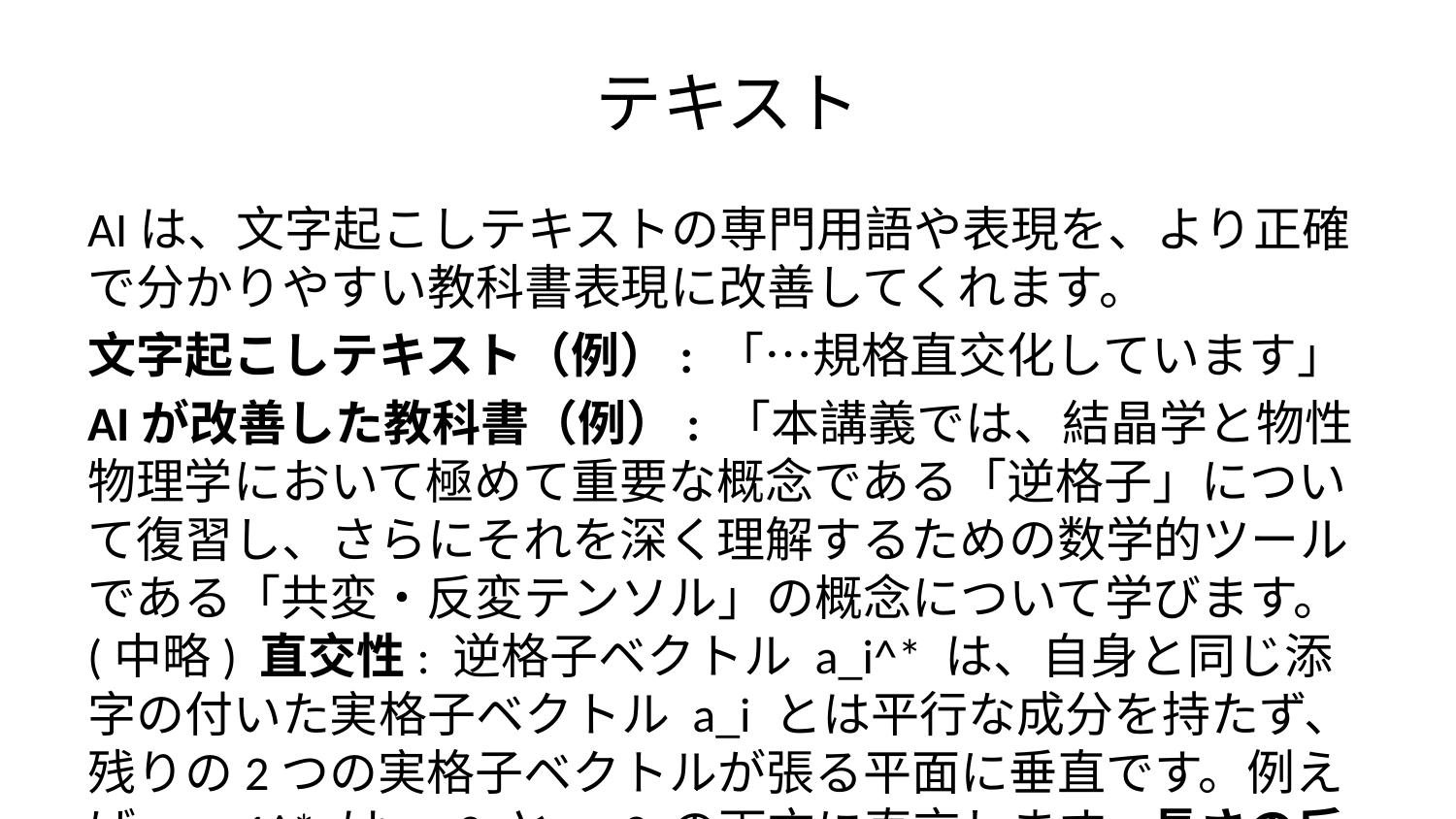

# テキスト
AIは、文字起こしテキストの専門用語や表現を、より正確で分かりやすい教科書表現に改善してくれます。
文字起こしテキスト（例）: 「…規格直交化しています」
AIが改善した教科書（例）: 「本講義では、結晶学と物性物理学において極めて重要な概念である「逆格子」について復習し、さらにそれを深く理解するための数学的ツールである「共変・反変テンソル」の概念について学びます。(中略) 直交性: 逆格子ベクトル a_i^* は、自身と同じ添字の付いた実格子ベクトル a_i とは平行な成分を持たず、残りの2つの実格子ベクトルが張る平面に垂直です。例えば、a_1^* は a_2 と a_3 の両方に直交します。長さの反比例関係:…」
このように、AIは曖昧な表現を具体的な説明に置き換え、専門的な概念を補足します。